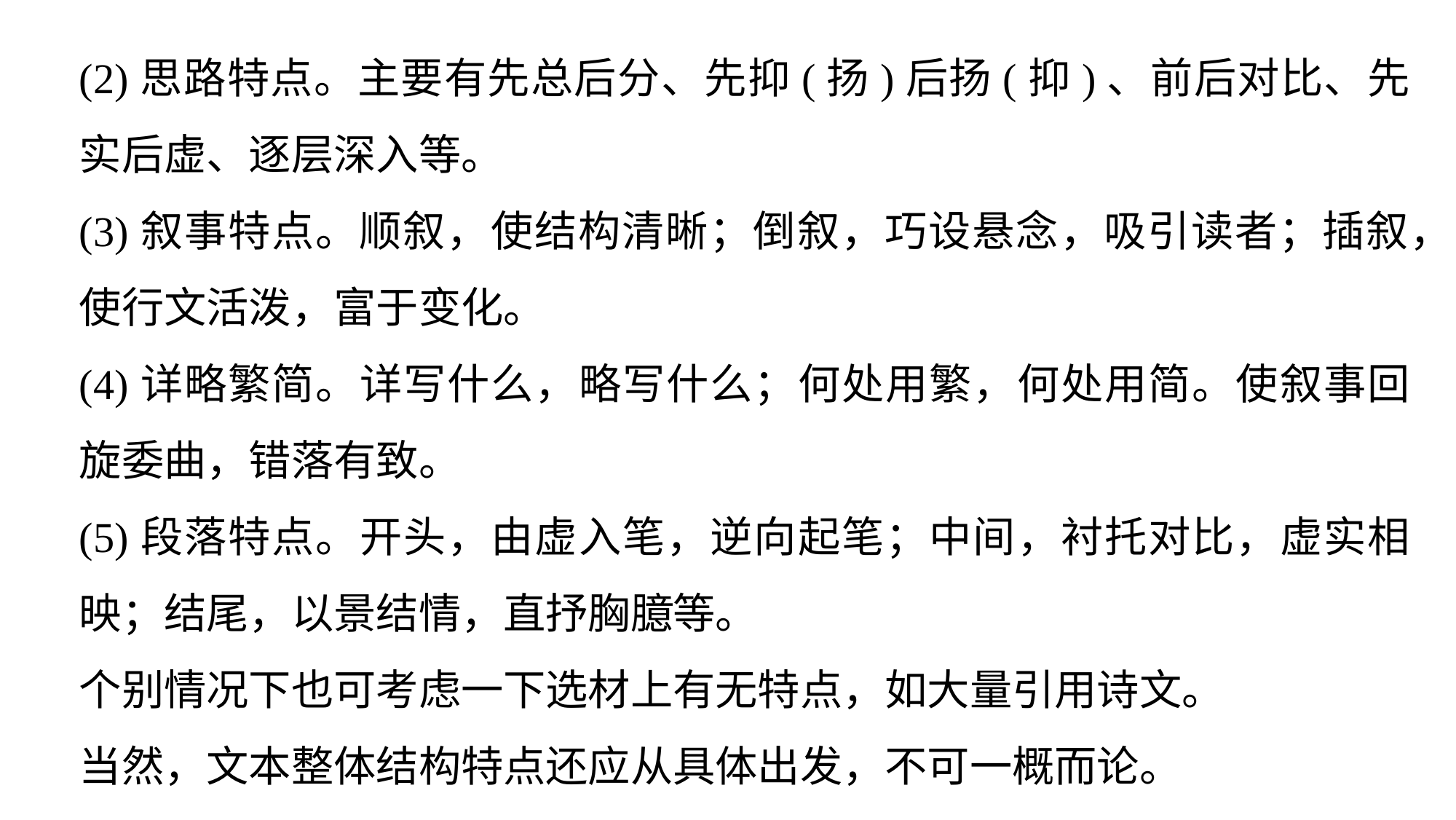

(2)思路特点。主要有先总后分、先抑(扬)后扬(抑)、前后对比、先实后虚、逐层深入等。
(3)叙事特点。顺叙，使结构清晰；倒叙，巧设悬念，吸引读者；插叙，使行文活泼，富于变化。
(4)详略繁简。详写什么，略写什么；何处用繁，何处用简。使叙事回旋委曲，错落有致。
(5)段落特点。开头，由虚入笔，逆向起笔；中间，衬托对比，虚实相映；结尾，以景结情，直抒胸臆等。
个别情况下也可考虑一下选材上有无特点，如大量引用诗文。
当然，文本整体结构特点还应从具体出发，不可一概而论。